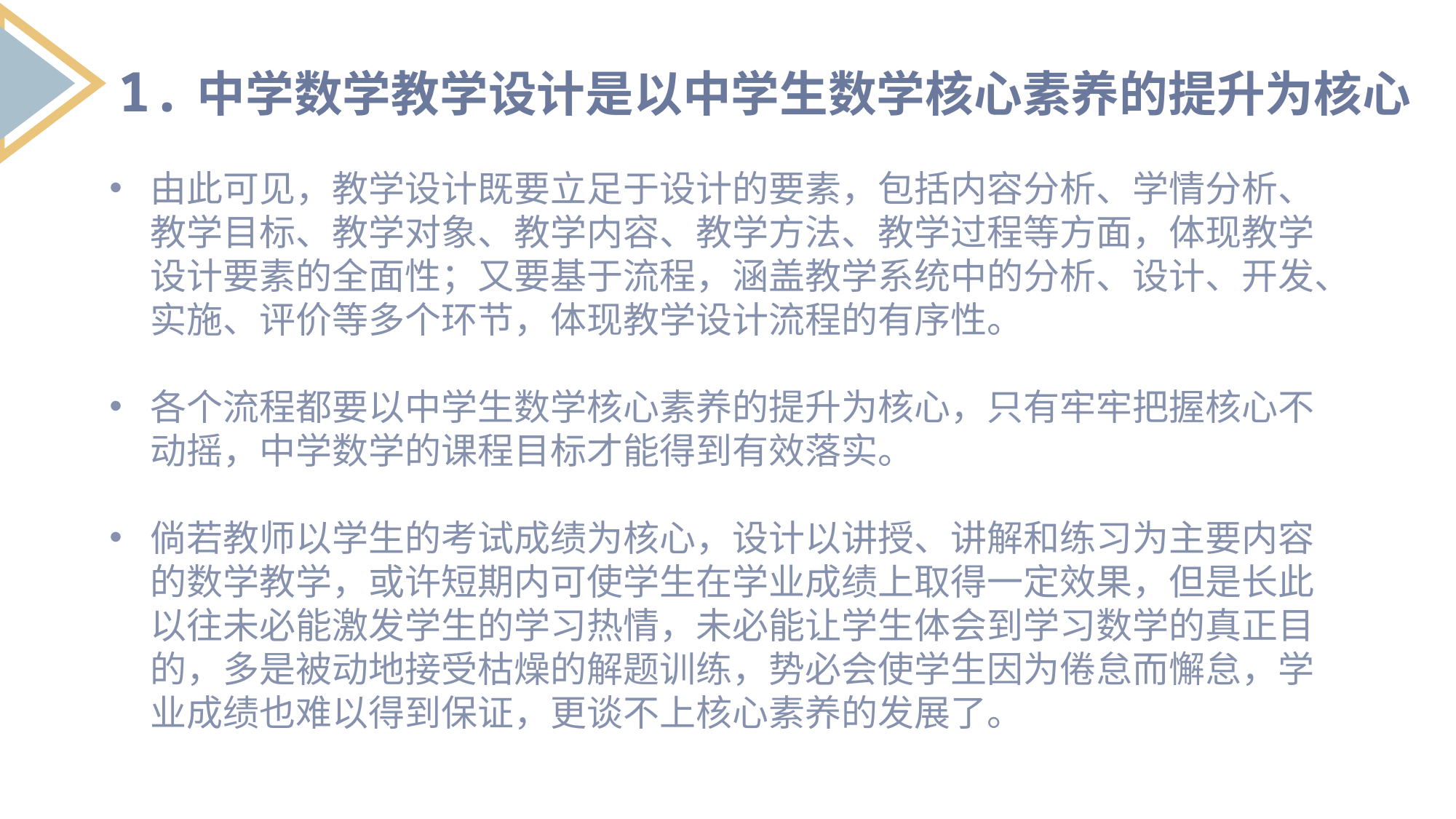

1.中学数学教学设计是以中学生数学核心素养的提升为核心
由此可见，教学设计既要立足于设计的要素，包括内容分析、学情分析、教学目标、教学对象、教学内容、教学方法、教学过程等方面，体现教学设计要素的全面性；又要基于流程，涵盖教学系统中的分析、设计、开发、实施、评价等多个环节，体现教学设计流程的有序性。

各个流程都要以中学生数学核心素养的提升为核心，只有牢牢把握核心不动摇，中学数学的课程目标才能得到有效落实。

倘若教师以学生的考试成绩为核心，设计以讲授、讲解和练习为主要内容的数学教学，或许短期内可使学生在学业成绩上取得一定效果，但是长此以往未必能激发学生的学习热情，未必能让学生体会到学习数学的真正目的，多是被动地接受枯燥的解题训练，势必会使学生因为倦怠而懈怠，学业成绩也难以得到保证，更谈不上核心素养的发展了。